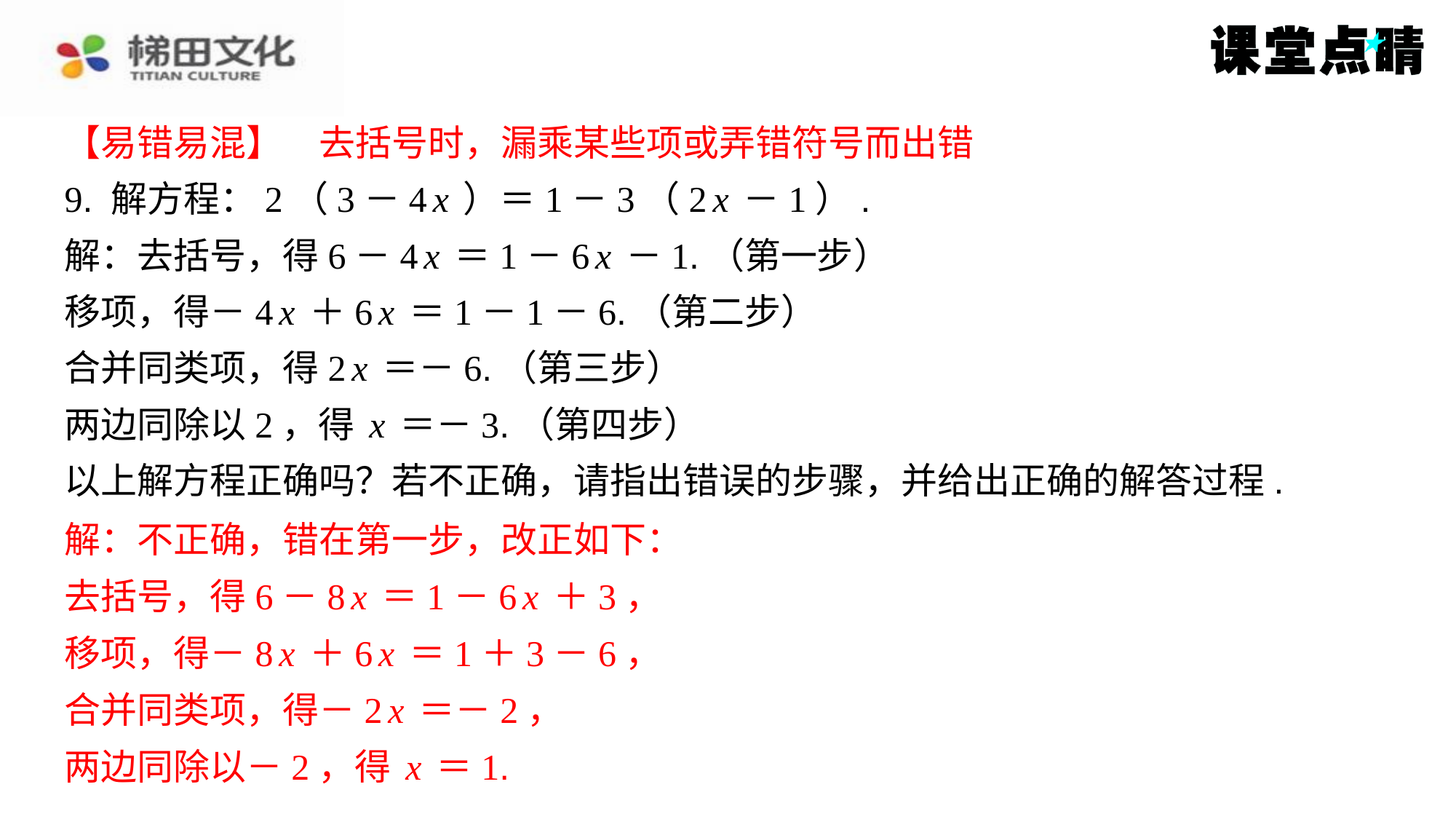

【易错易混】　去括号时，漏乘某些项或弄错符号而出错
【易错易混】　去括号时，漏乘某些项或弄错符号而出错
9. 解方程：2（3－4x）＝1－3（2x－1）.
解：去括号，得6－4x＝1－6x－1.（第一步）
移项，得－4x＋6x＝1－1－6.（第二步）
合并同类项，得2x＝－6.（第三步）
两边同除以2，得x＝－3.（第四步）
以上解方程正确吗？若不正确，请指出错误的步骤，并给出正确的解答过程.
解：不正确，错在第一步，改正如下：
去括号，得6－8x＝1－6x＋3，
移项，得－8x＋6x＝1＋3－6，
合并同类项，得－2x＝－2，
两边同除以－2，得x＝1.
解：不正确，错在第一步，改正如下：
去括号，得6－8x＝1－6x＋3，
移项，得－8x＋6x＝1＋3－6，
合并同类项，得－2x＝－2，
两边同除以－2，得x＝1.